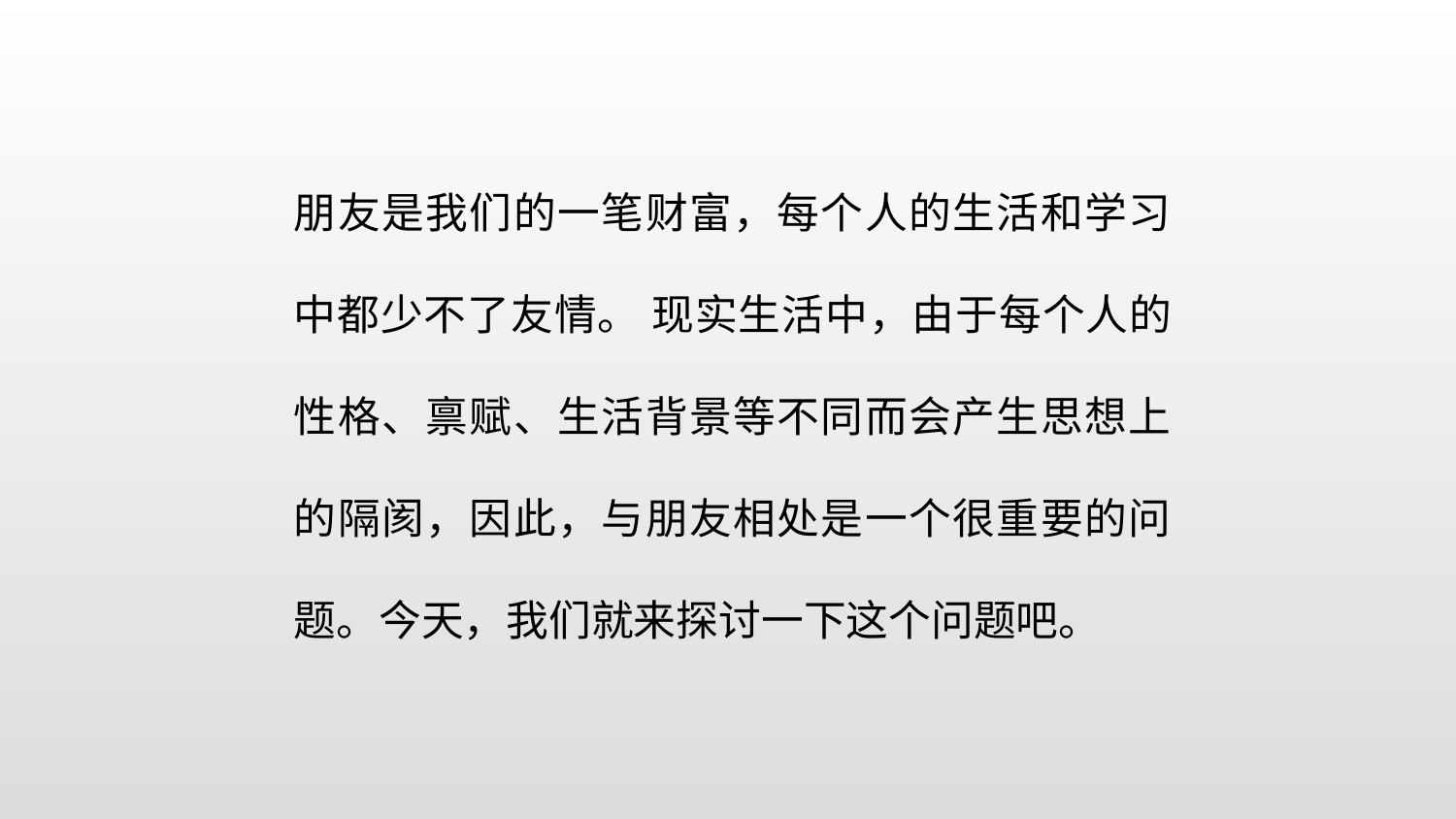

朋友是我们的一笔财富，每个人的生活和学习中都少不了友情。 现实生活中，由于每个人的性格、禀赋、生活背景等不同而会产生思想上的隔阂，因此，与朋友相处是一个很重要的问题。今天，我们就来探讨一下这个问题吧。